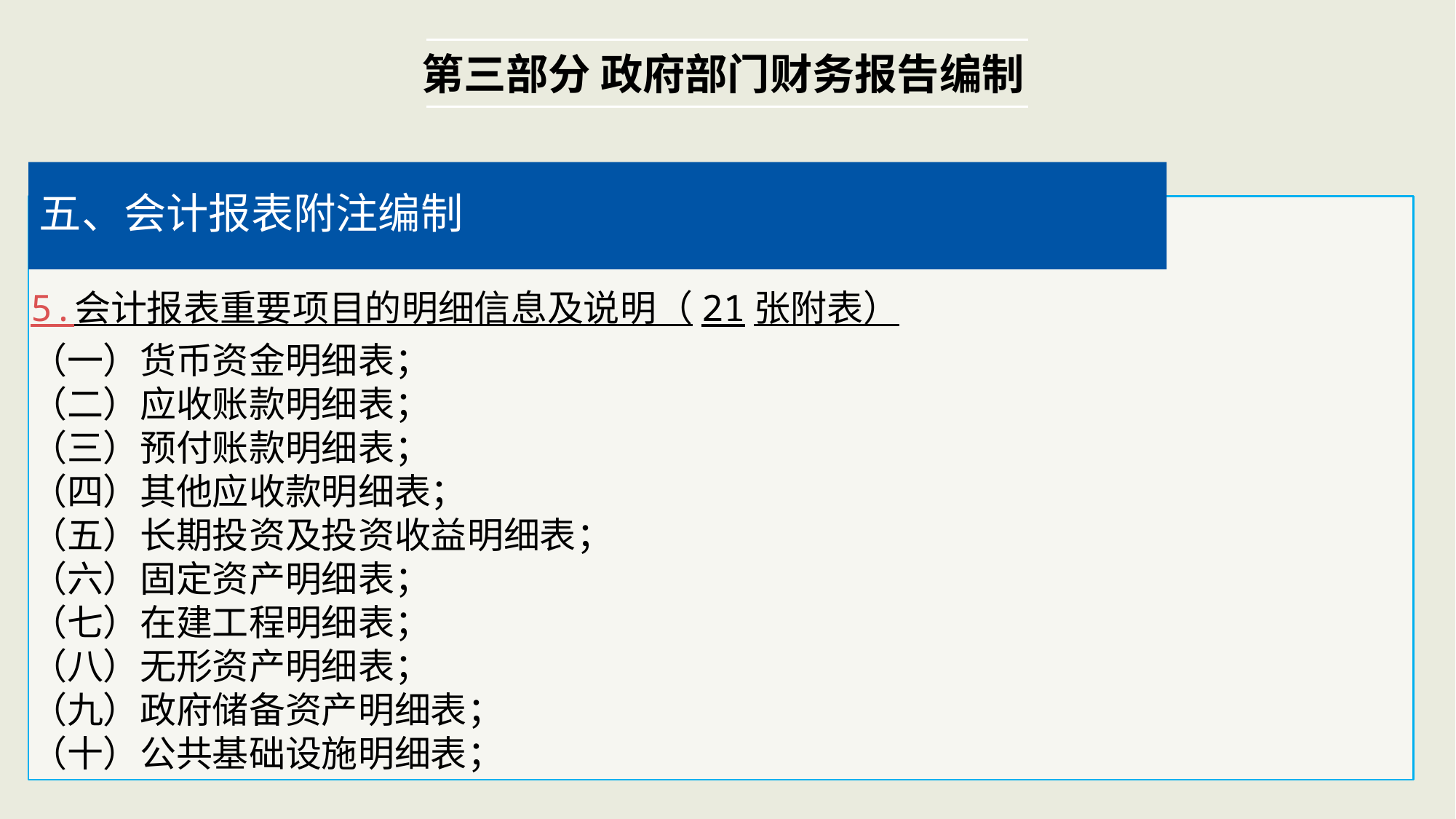

第三部分 政府部门财务报告编制

五、会计报表附注编制

5.会计报表重要项目的明细信息及说明（21张附表）
（一）货币资金明细表；
（二）应收账款明细表；
（三）预付账款明细表；
（四）其他应收款明细表；
（五）长期投资及投资收益明细表；
（六）固定资产明细表；
（七）在建工程明细表；
（八）无形资产明细表；
（九）政府储备资产明细表；
（十）公共基础设施明细表；
108